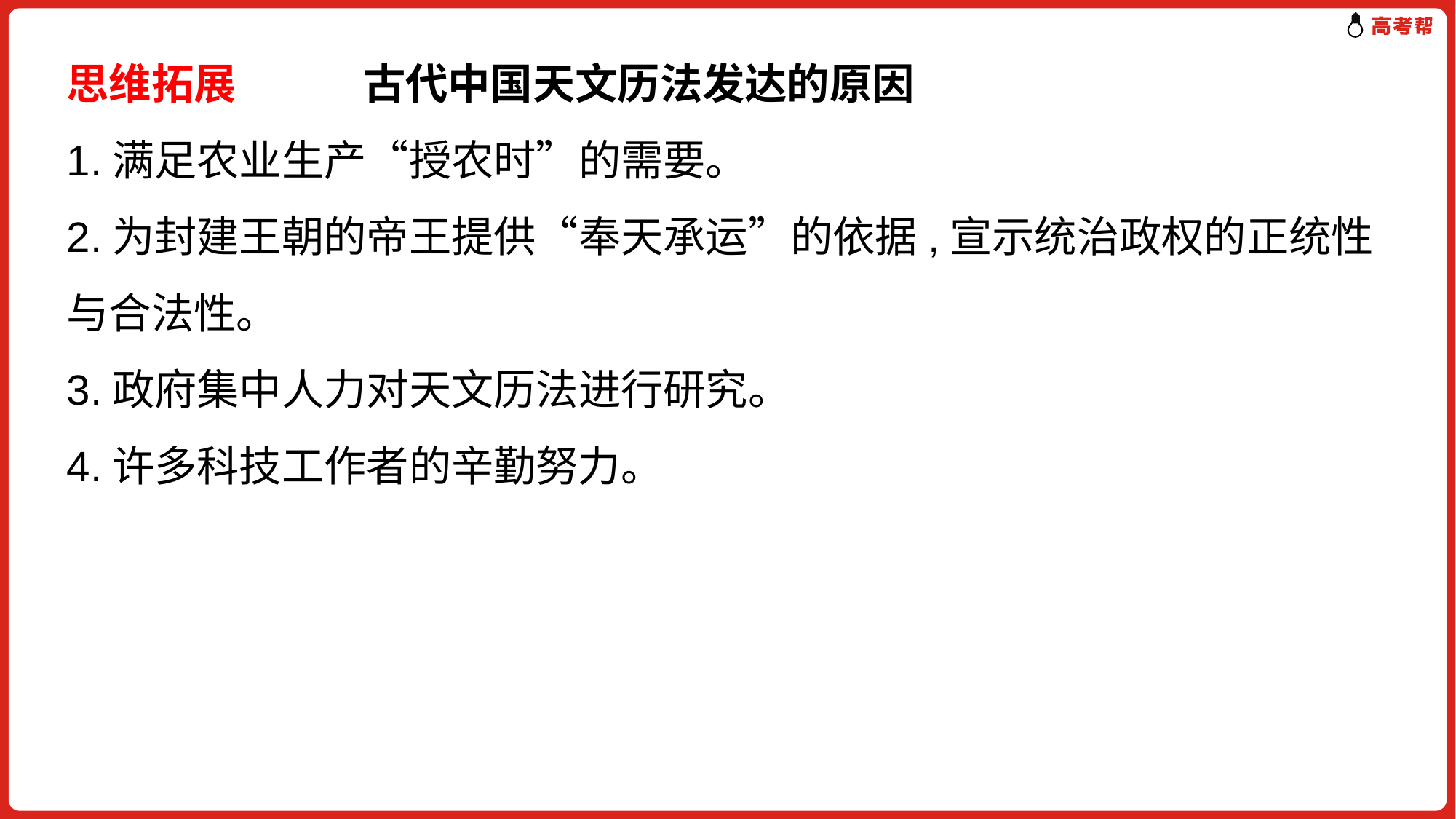

思维拓展　　　古代中国天文历法发达的原因
1.满足农业生产“授农时”的需要。
2.为封建王朝的帝王提供“奉天承运”的依据,宣示统治政权的正统性与合法性。
3.政府集中人力对天文历法进行研究。
4.许多科技工作者的辛勤努力。